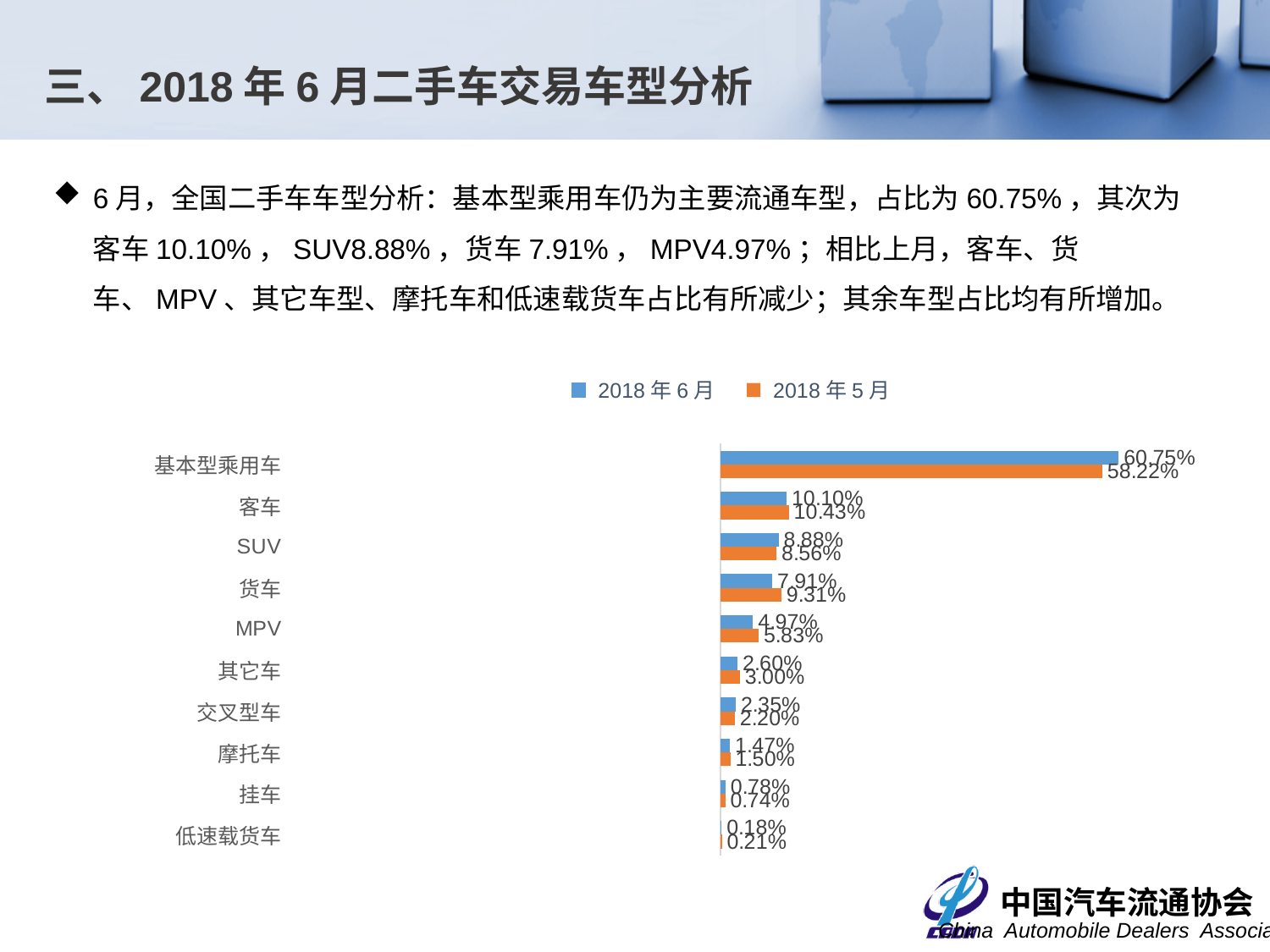

三、2018年6月二手车交易车型分析
6月，全国二手车车型分析：基本型乘用车仍为主要流通车型，占比为60.75%，其次为客车10.10%，SUV8.88%，货车7.91%，MPV4.97%；相比上月，客车、货车、MPV、其它车型、摩托车和低速载货车占比有所减少；其余车型占比均有所增加。

### Chart

| Category | 2018年5月 | 2018年6月 |
|---|---|---|
| 低速载货车 | 0.00209969651654862 | 0.0018312002452956614 |
| 挂车 | 0.007373043587405483 | 0.00779703298242427 |
| 摩托车 | 0.015032862827308698 | 0.014710168792183858 |
| 交叉型车 | 0.0219595338773481 | 0.023533052454660062 |
| 其它车 | 0.029972627471777525 | 0.02603521961153952 |
| MPV | 0.058314374276307104 | 0.04971590371388233 |
| 货车 | 0.09305246498219924 | 0.07906147911769275 |
| SUV | 0.08560377912123628 | 0.08879665065431103 |
| 客车 | 0.104348100755508 | 0.1010055986463314 |
| 基本型乘用车 | 0.582243516584361 | 0.6075136937816793 |
2018年6月
2018年5月